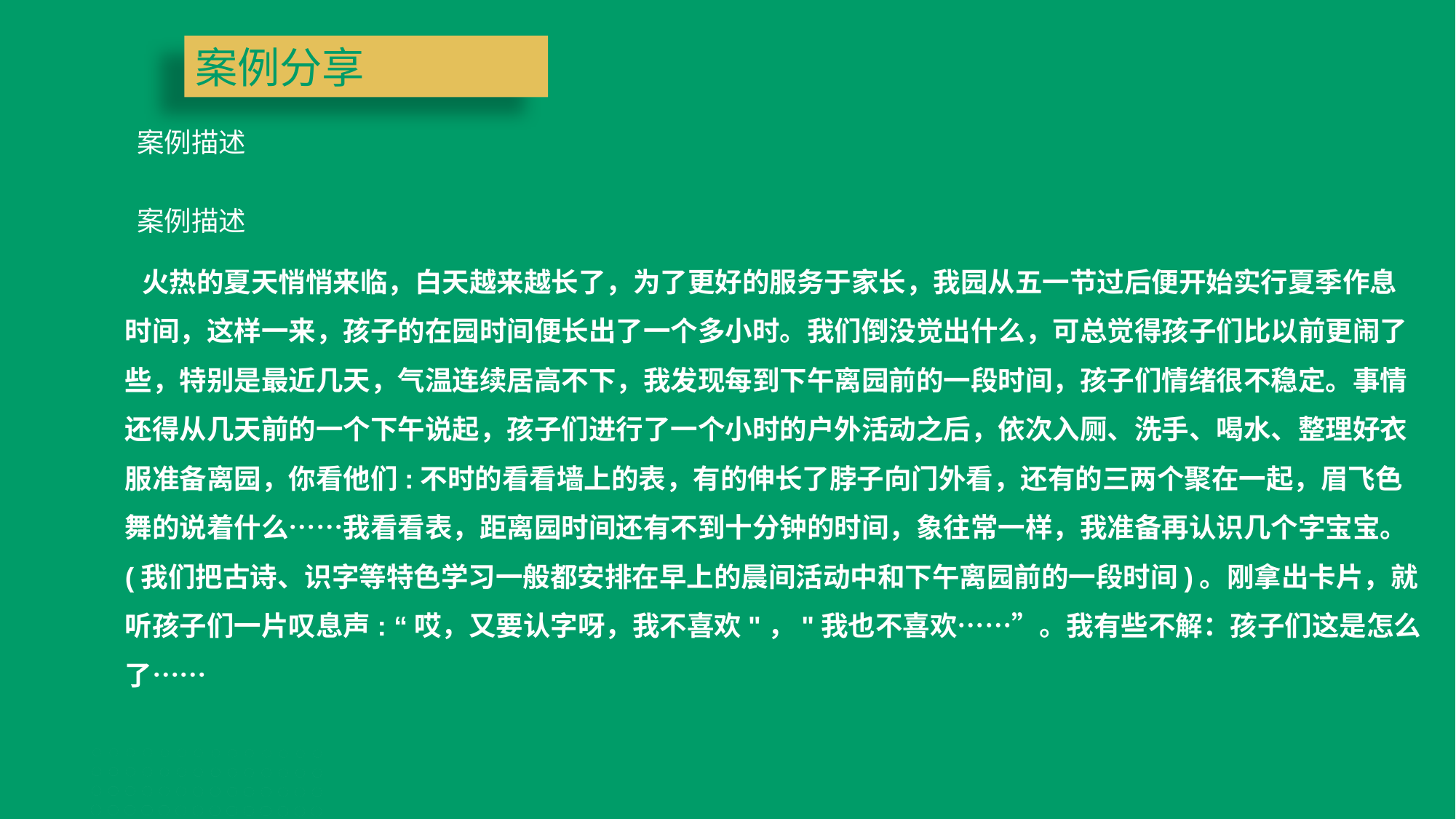

案例分享
案例描述

案例描述
  火热的夏天悄悄来临，白天越来越长了，为了更好的服务于家长，我园从五一节过后便开始实行夏季作息时间，这样一来，孩子的在园时间便长出了一个多小时。我们倒没觉出什么，可总觉得孩子们比以前更闹了些，特别是最近几天，气温连续居高不下，我发现每到下午离园前的一段时间，孩子们情绪很不稳定。事情还得从几天前的一个下午说起，孩子们进行了一个小时的户外活动之后，依次入厕、洗手、喝水、整理好衣服准备离园，你看他们:不时的看看墙上的表，有的伸长了脖子向门外看，还有的三两个聚在一起，眉飞色舞的说着什么……我看看表，距离园时间还有不到十分钟的时间，象往常一样，我准备再认识几个字宝宝。(我们把古诗、识字等特色学习一般都安排在早上的晨间活动中和下午离园前的一段时间)。刚拿出卡片，就听孩子们一片叹息声: “哎，又要认字呀，我不喜欢"，"我也不喜欢……”。我有些不解：孩子们这是怎么了……